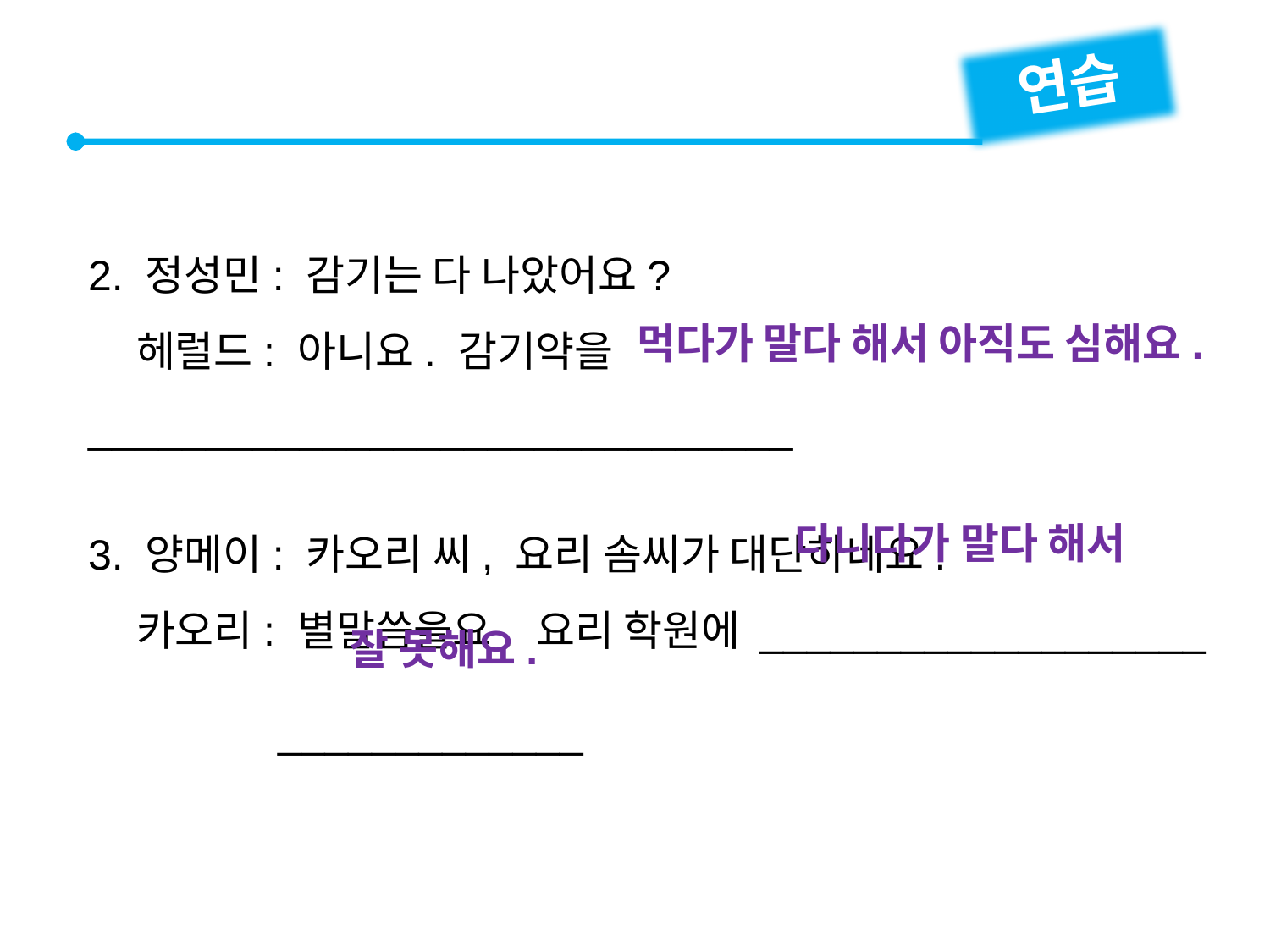

연습
2. 정성민: 감기는 다 나았어요?
    헤럴드: 아니요. 감기약을______________________________

3. 양메이: 카오리 씨, 요리 솜씨가 대단하네요.
    카오리: 별말씀을요. 요리 학원에 ___________________

                _____________

먹다가 말다 해서 아직도 심해요.
다니다가 말다 해서
잘 못해요.